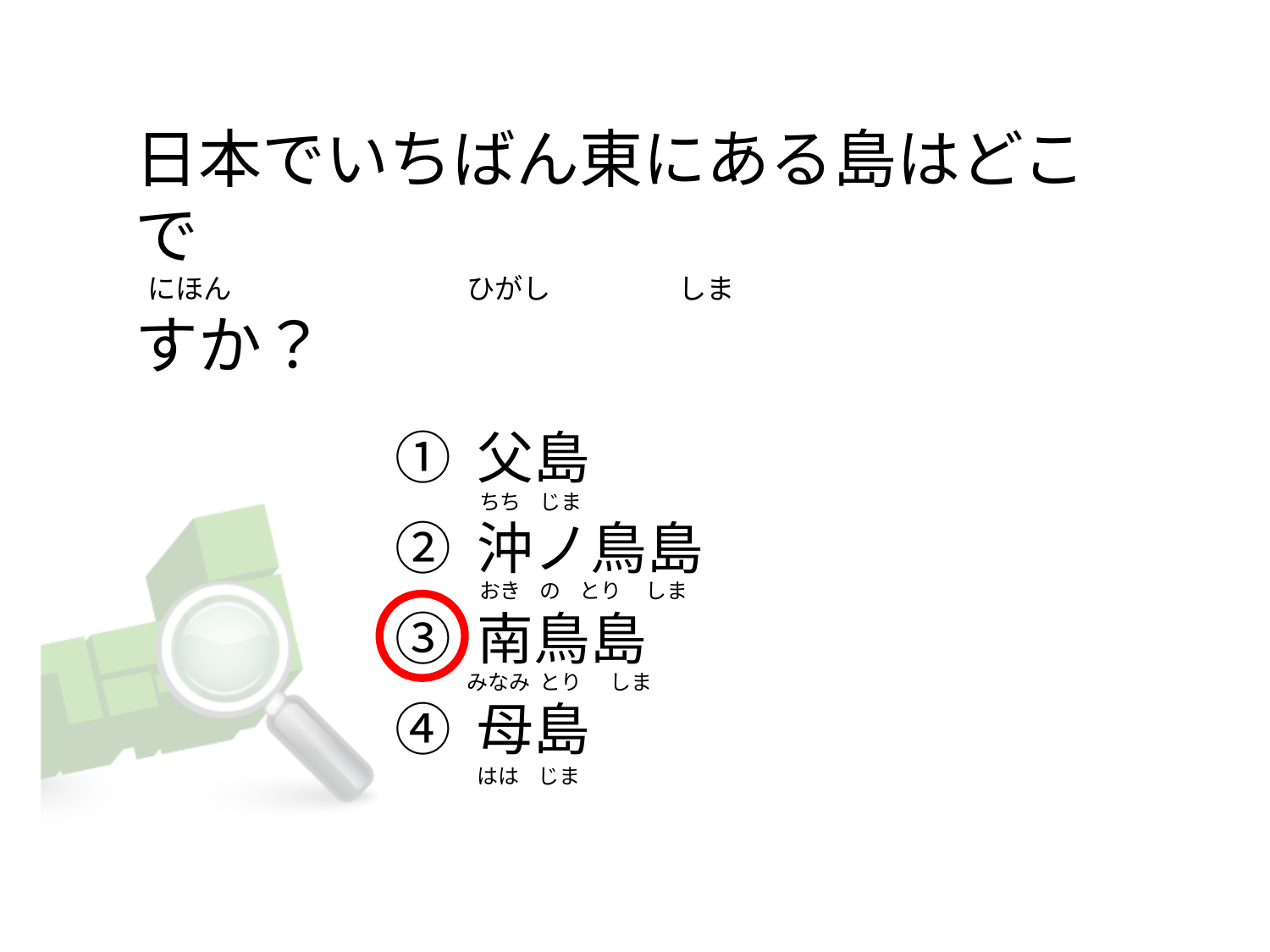

# 日本でいちばん東にある島はどこで   にほん                                     ひがし                    しま すか？
① 父島
② 沖ノ鳥島
③ 南鳥島
④ 母島
ちち    じま
おき    の    とり     しま

みなみ  とり      しま
はは    じま